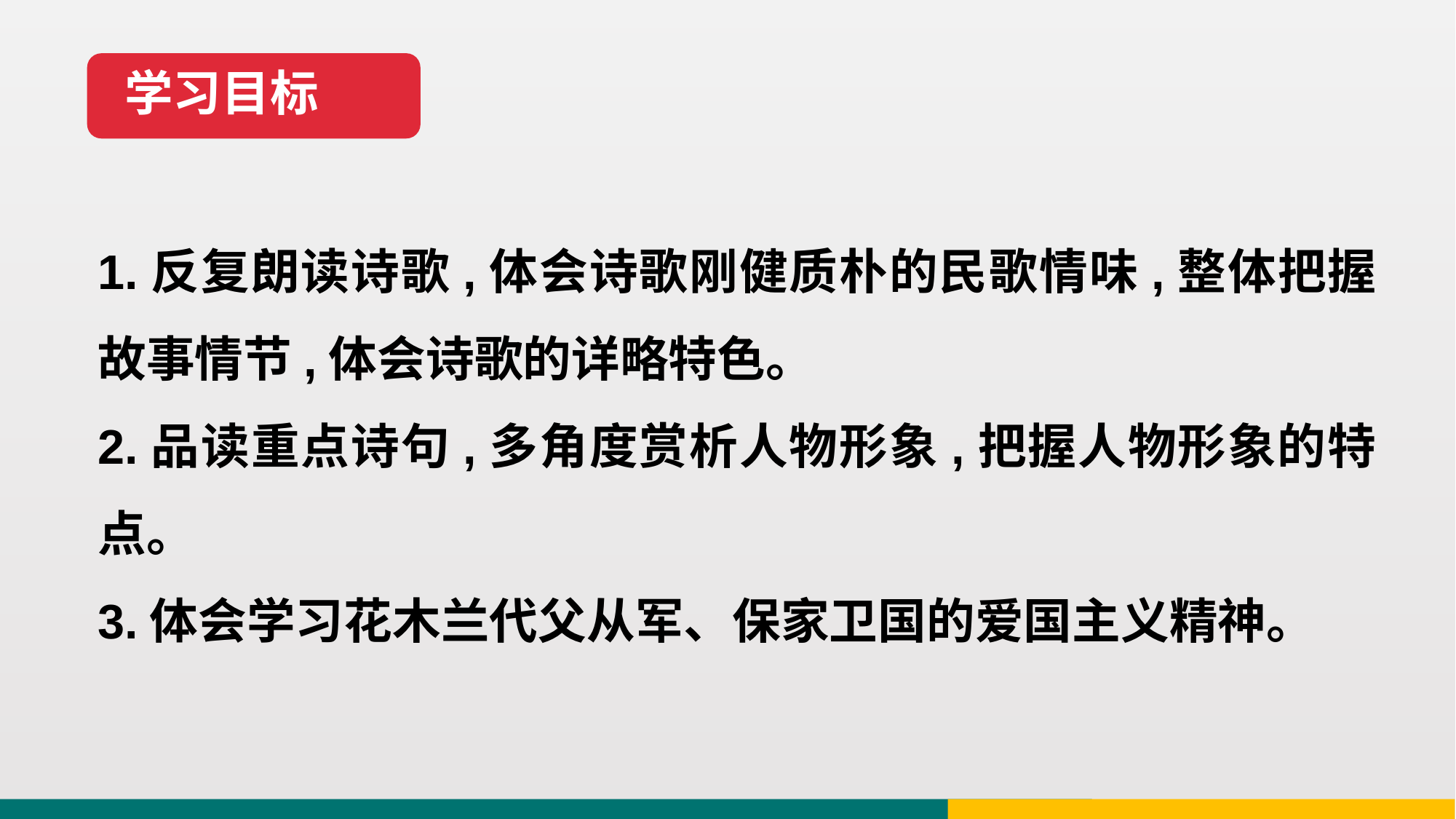

学习目标
1.反复朗读诗歌,体会诗歌刚健质朴的民歌情味,整体把握故事情节,体会诗歌的详略特色。
2.品读重点诗句,多角度赏析人物形象,把握人物形象的特点。
3.体会学习花木兰代父从军、保家卫国的爱国主义精神。